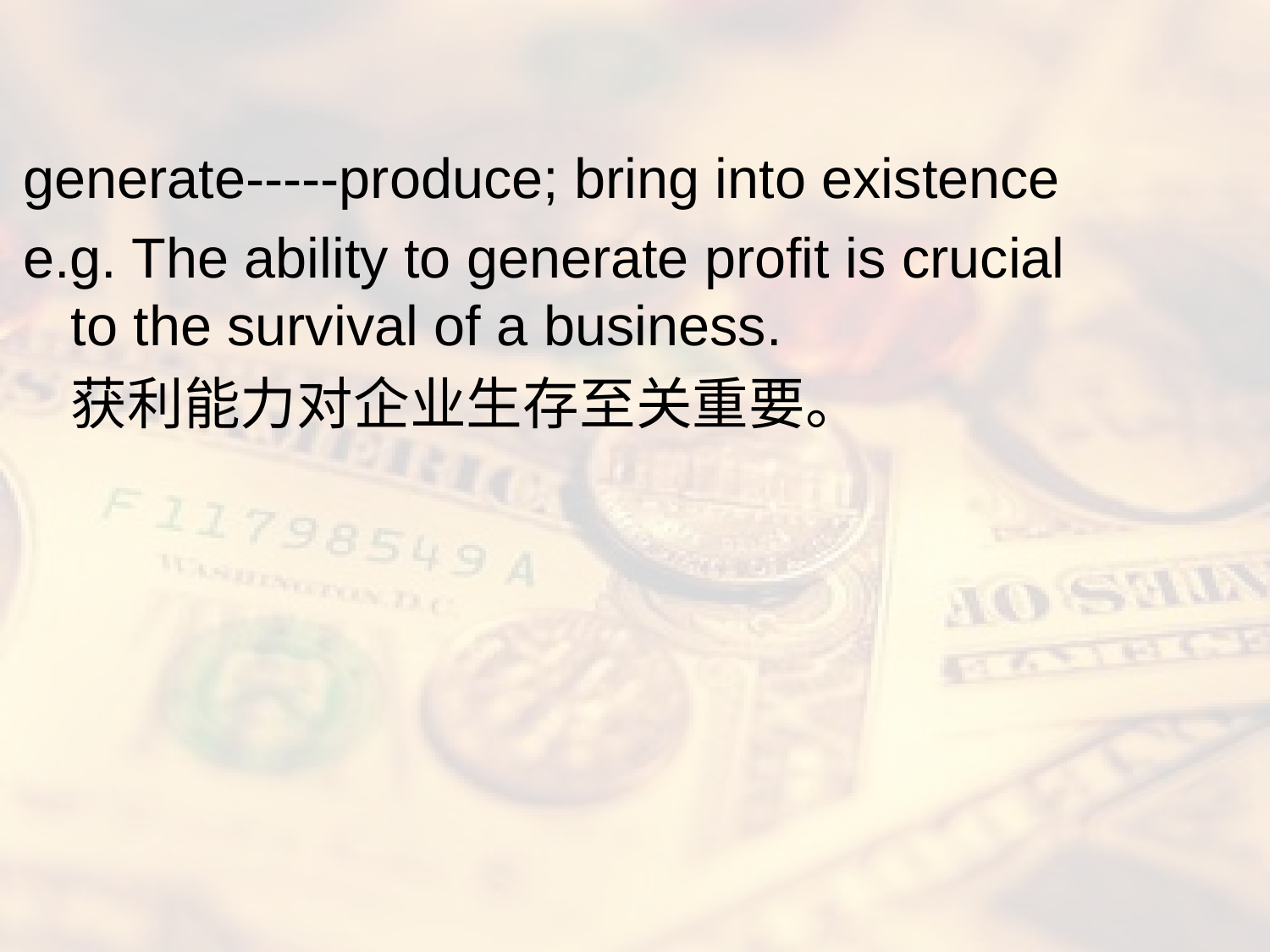

#
generate-----produce; bring into existence
e.g. The ability to generate profit is crucial to the survival of a business.
	获利能力对企业生存至关重要。